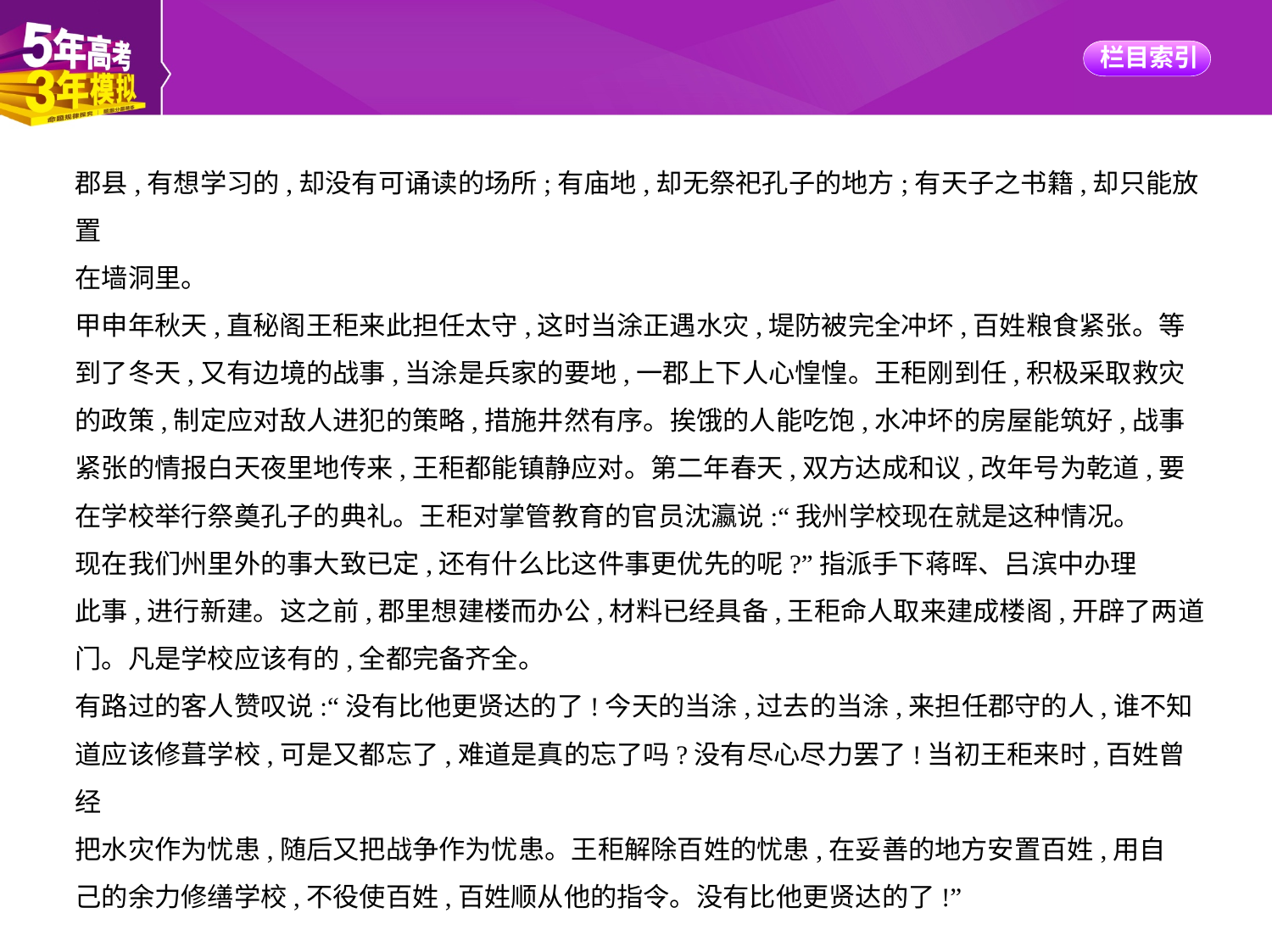

郡县,有想学习的,却没有可诵读的场所;有庙地,却无祭祀孔子的地方;有天子之书籍,却只能放置
在墙洞里。
甲申年秋天,直秘阁王秬来此担任太守,这时当涂正遇水灾,堤防被完全冲坏,百姓粮食紧张。等
到了冬天,又有边境的战事,当涂是兵家的要地,一郡上下人心惶惶。王秬刚到任,积极采取救灾
的政策,制定应对敌人进犯的策略,措施井然有序。挨饿的人能吃饱,水冲坏的房屋能筑好,战事
紧张的情报白天夜里地传来,王秬都能镇静应对。第二年春天,双方达成和议,改年号为乾道,要
在学校举行祭奠孔子的典礼。王秬对掌管教育的官员沈瀛说:“我州学校现在就是这种情况。
现在我们州里外的事大致已定,还有什么比这件事更优先的呢?”指派手下蒋晖、吕滨中办理
此事,进行新建。这之前,郡里想建楼而办公,材料已经具备,王秬命人取来建成楼阁,开辟了两道
门。凡是学校应该有的,全都完备齐全。
有路过的客人赞叹说:“没有比他更贤达的了!今天的当涂,过去的当涂,来担任郡守的人,谁不知
道应该修葺学校,可是又都忘了,难道是真的忘了吗?没有尽心尽力罢了!当初王秬来时,百姓曾经
把水灾作为忧患,随后又把战争作为忧患。王秬解除百姓的忧患,在妥善的地方安置百姓,用自
己的余力修缮学校,不役使百姓,百姓顺从他的指令。没有比他更贤达的了!”